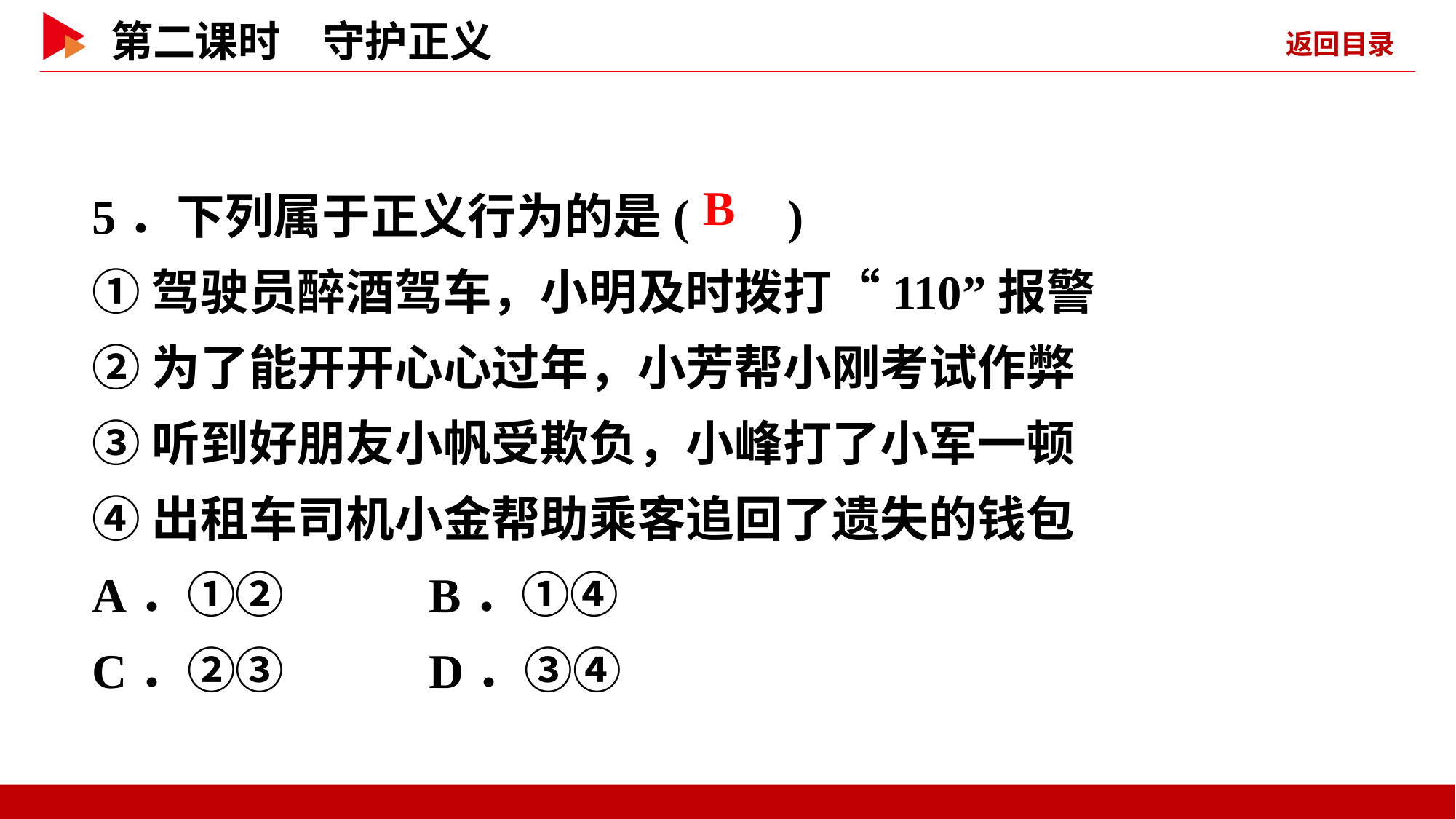

5．下列属于正义行为的是(        )
①驾驶员醉酒驾车，小明及时拨打“110”报警
②为了能开开心心过年，小芳帮小刚考试作弊
③听到好朋友小帆受欺负，小峰打了小军一顿
④出租车司机小金帮助乘客追回了遗失的钱包
A．①②            B．①④
C．②③            D．③④
   B